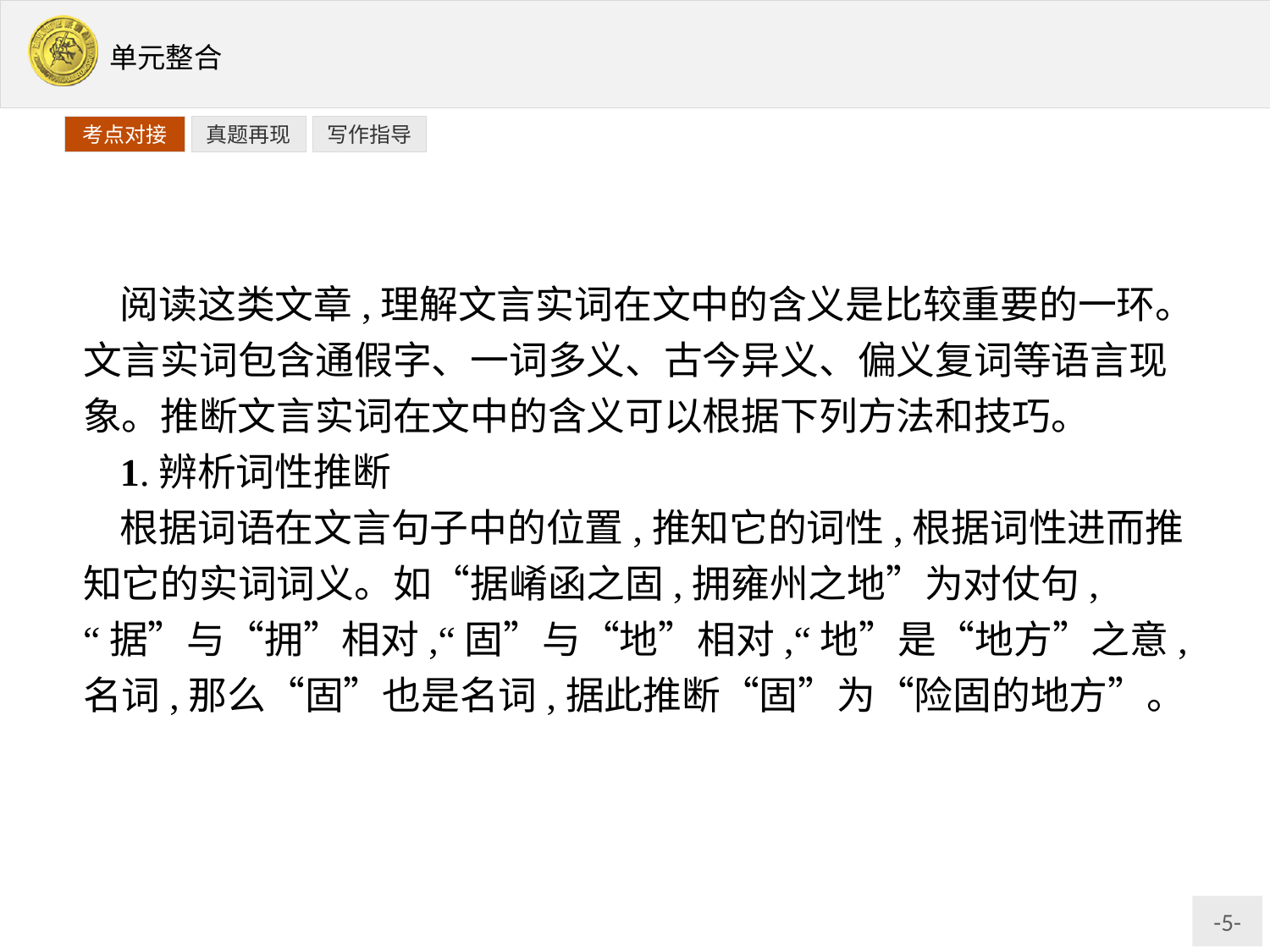

写作指导
考点对接
真题再现
阅读这类文章,理解文言实词在文中的含义是比较重要的一环。文言实词包含通假字、一词多义、古今异义、偏义复词等语言现象。推断文言实词在文中的含义可以根据下列方法和技巧。
1.辨析词性推断
根据词语在文言句子中的位置,推知它的词性,根据词性进而推知它的实词词义。如“据崤函之固,拥雍州之地”为对仗句,“据”与“拥”相对,“固”与“地”相对,“地”是“地方”之意,名词,那么“固”也是名词,据此推断“固”为“险固的地方”。